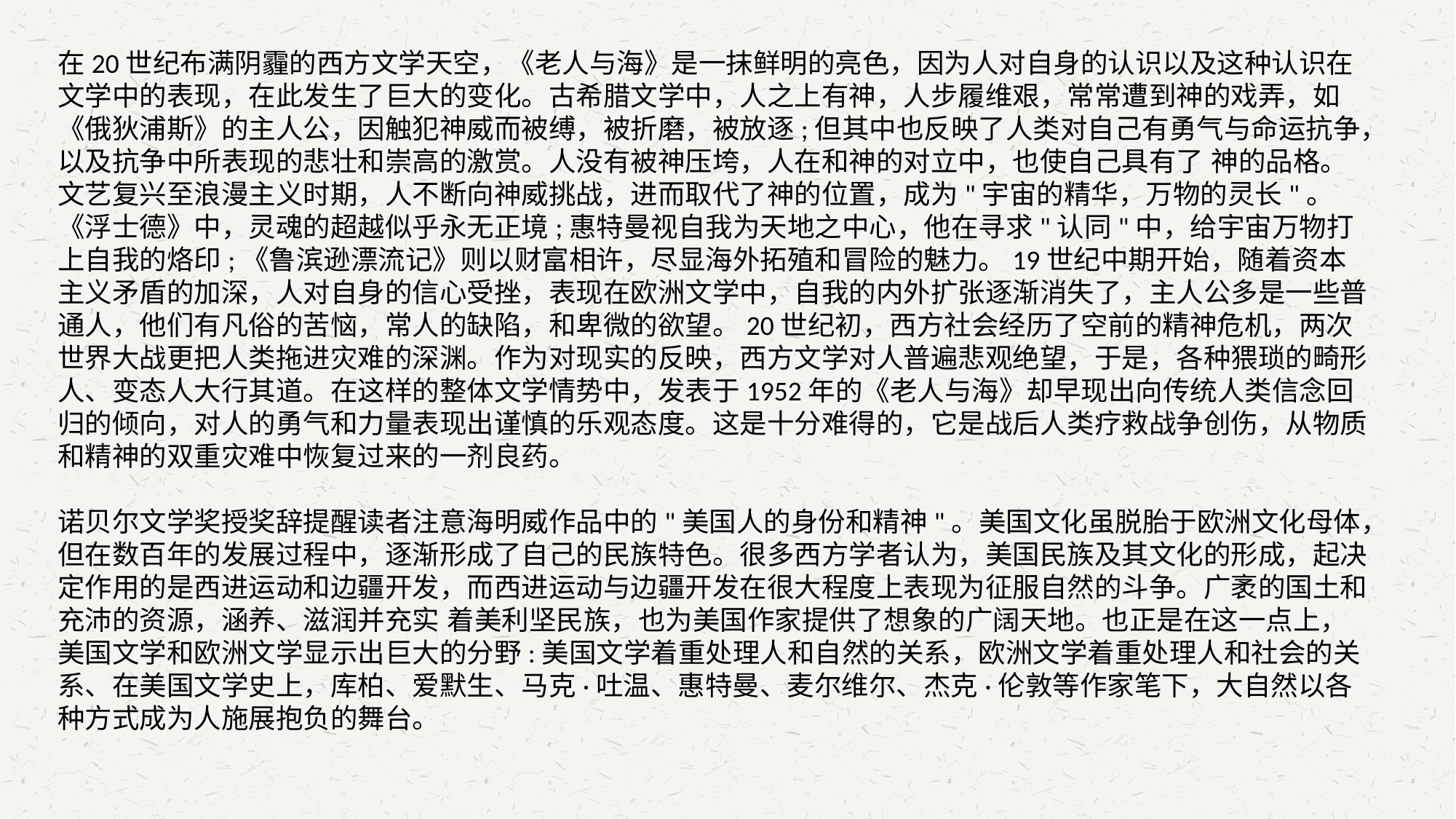

在20世纪布满阴霾的西方文学天空，《老人与海》是一抹鲜明的亮色，因为人对自身的认识以及这种认识在文学中的表现，在此发生了巨大的变化。古希腊文学中，人之上有神，人步履维艰，常常遭到神的戏弄，如《俄狄浦斯》的主人公，因触犯神威而被缚，被折磨，被放逐;但其中也反映了人类对自己有勇气与命运抗争，以及抗争中所表现的悲壮和崇高的激赏。人没有被神压垮，人在和神的对立中，也使自己具有了 神的品格。文艺复兴至浪漫主义时期，人不断向神威挑战，进而取代了神的位置，成为"宇宙的精华，万物的灵长"。《浮士德》中，灵魂的超越似乎永无正境;惠特曼视自我为天地之中心，他在寻求"认同"中，给宇宙万物打上自我的烙印;《鲁滨逊漂流记》则以财富相许，尽显海外拓殖和冒险的魅力。19世纪中期开始，随着资本主义矛盾的加深，人对自身的信心受挫，表现在欧洲文学中，自我的内外扩张逐渐消失了，主人公多是一些普通人，他们有凡俗的苦恼，常人的缺陷，和卑微的欲望。20世纪初，西方社会经历了空前的精神危机，两次世界大战更把人类拖进灾难的深渊。作为对现实的反映，西方文学对人普遍悲观绝望，于是，各种猥琐的畸形人、变态人大行其道。在这样的整体文学情势中，发表于1952年的《老人与海》却早现出向传统人类信念回归的倾向，对人的勇气和力量表现出谨慎的乐观态度。这是十分难得的，它是战后人类疗救战争创伤，从物质和精神的双重灾难中恢复过来的一剂良药。

诺贝尔文学奖授奖辞提醒读者注意海明威作品中的"美国人的身份和精神"。美国文化虽脱胎于欧洲文化母体，但在数百年的发展过程中，逐渐形成了自己的民族特色。很多西方学者认为，美国民族及其文化的形成，起决定作用的是西进运动和边疆开发，而西进运动与边疆开发在很大程度上表现为征服自然的斗争。广袤的国土和充沛的资源，涵养、滋润并充实 着美利坚民族，也为美国作家提供了想象的广阔天地。也正是在这一点上，美国文学和欧洲文学显示出巨大的分野:美国文学着重处理人和自然的关系，欧洲文学着重处理人和社会的关系、在美国文学史上，库柏、爱默生、马克·吐温、惠特曼、麦尔维尔、杰克·伦敦等作家笔下，大自然以各种方式成为人施展抱负的舞台。